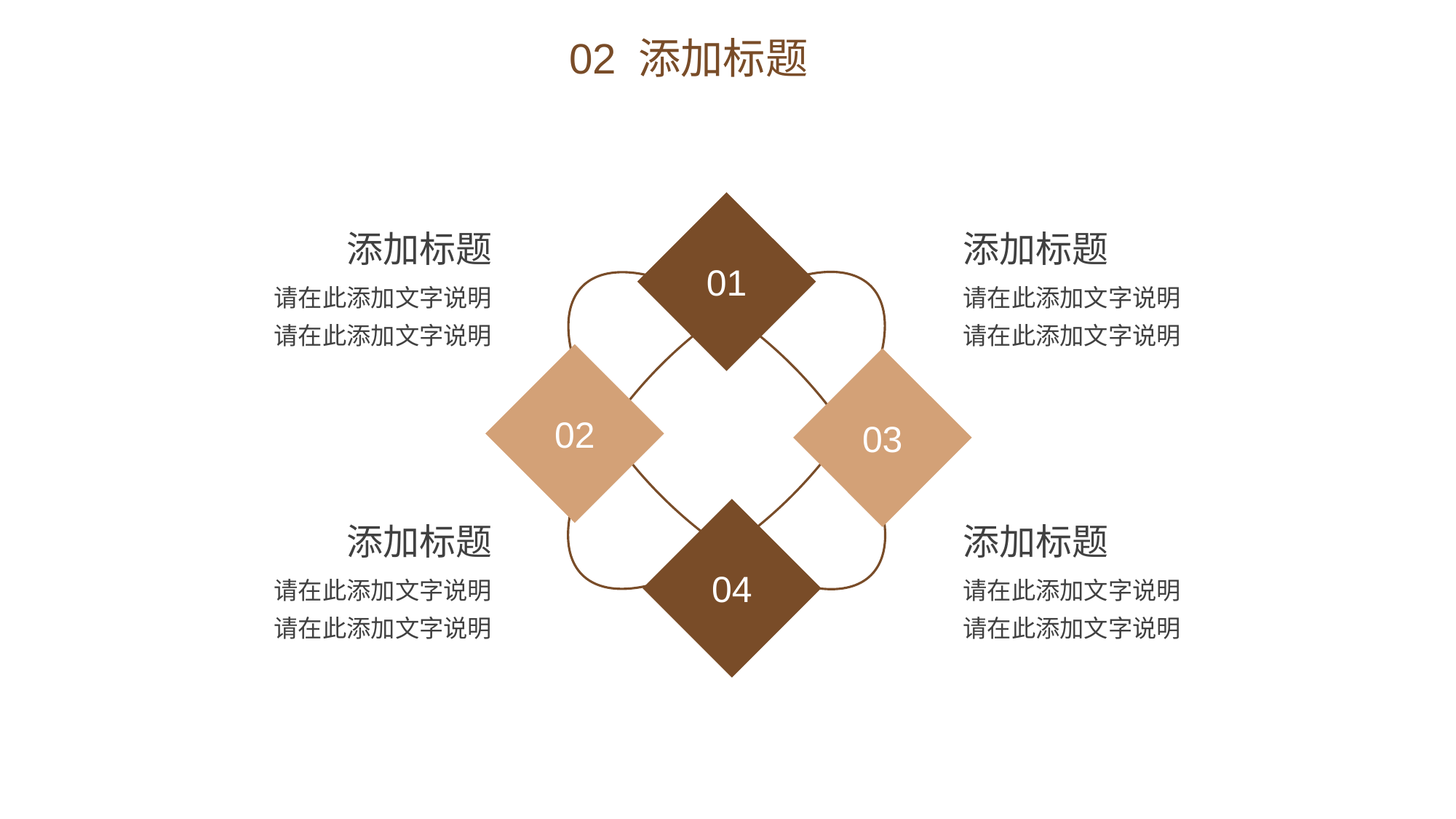

02 添加标题
01

02
03
04
添加标题
请在此添加文字说明
请在此添加文字说明
添加标题
请在此添加文字说明
请在此添加文字说明
添加标题
请在此添加文字说明
请在此添加文字说明
添加标题
请在此添加文字说明
请在此添加文字说明